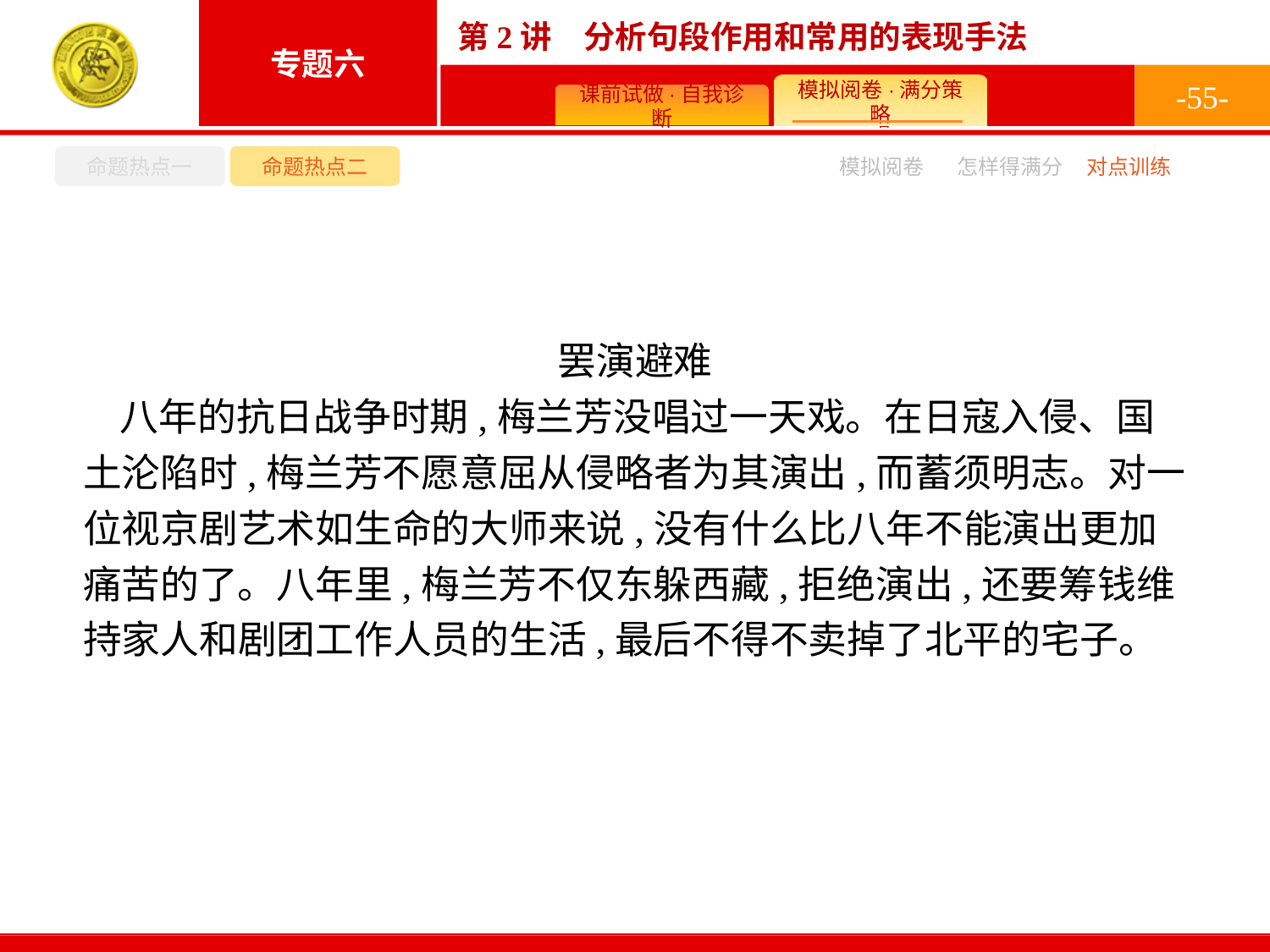

-55-
命题热点一
命题热点二
怎样得满分
模拟阅卷
对点训练
罢演避难
八年的抗日战争时期,梅兰芳没唱过一天戏。在日寇入侵、国土沦陷时,梅兰芳不愿意屈从侵略者为其演出,而蓄须明志。对一位视京剧艺术如生命的大师来说,没有什么比八年不能演出更加痛苦的了。八年里,梅兰芳不仅东躲西藏,拒绝演出,还要筹钱维持家人和剧团工作人员的生活,最后不得不卖掉了北平的宅子。